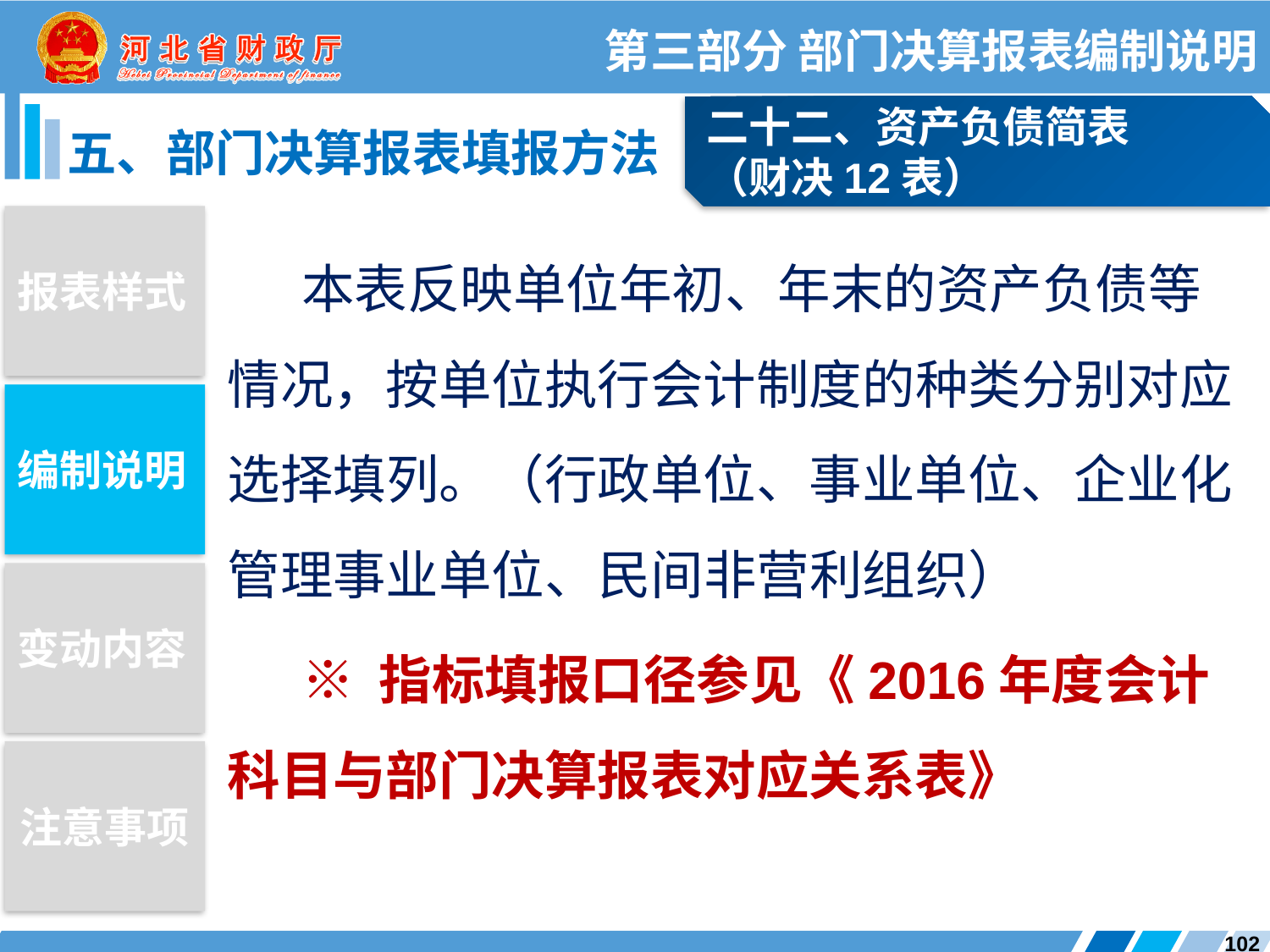

第三部分 部门决算报表编制说明
二十二、资产负债简表
（财决12表）
五、部门决算报表填报方法
报表样式
本表反映单位年初、年末的资产负债等情况，按单位执行会计制度的种类分别对应选择填列。（行政单位、事业单位、企业化管理事业单位、民间非营利组织）
※ 指标填报口径参见《2016年度会计科目与部门决算报表对应关系表》
编制说明
变动内容
注意事项
102